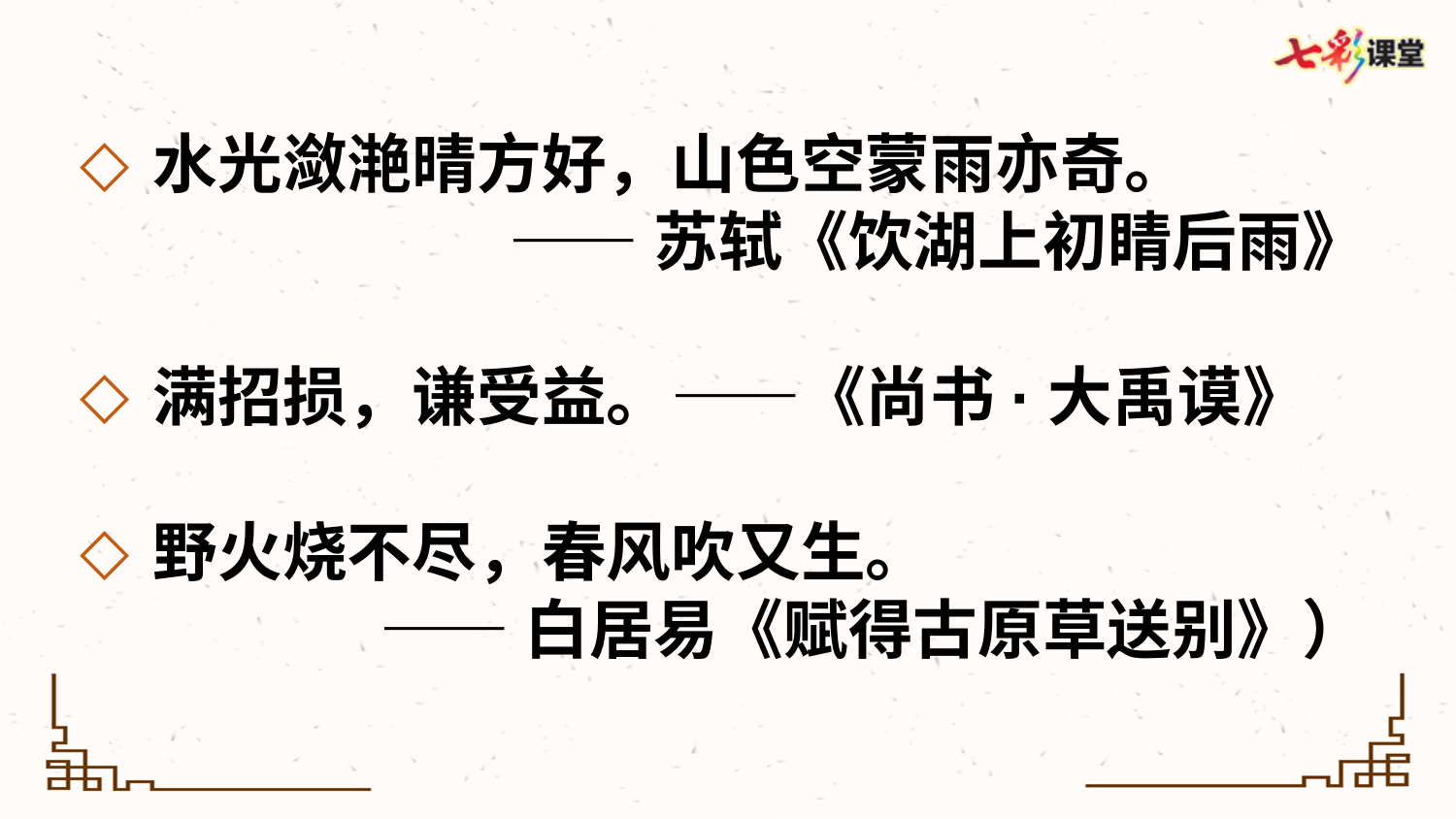

水光潋滟晴方好，山色空蒙雨亦奇。
——苏轼《饮湖上初睛后雨》

满招损，谦受益。——《尚书·大禹谟》

野火烧不尽，春风吹又生。
——白居易《赋得古原草送别》）